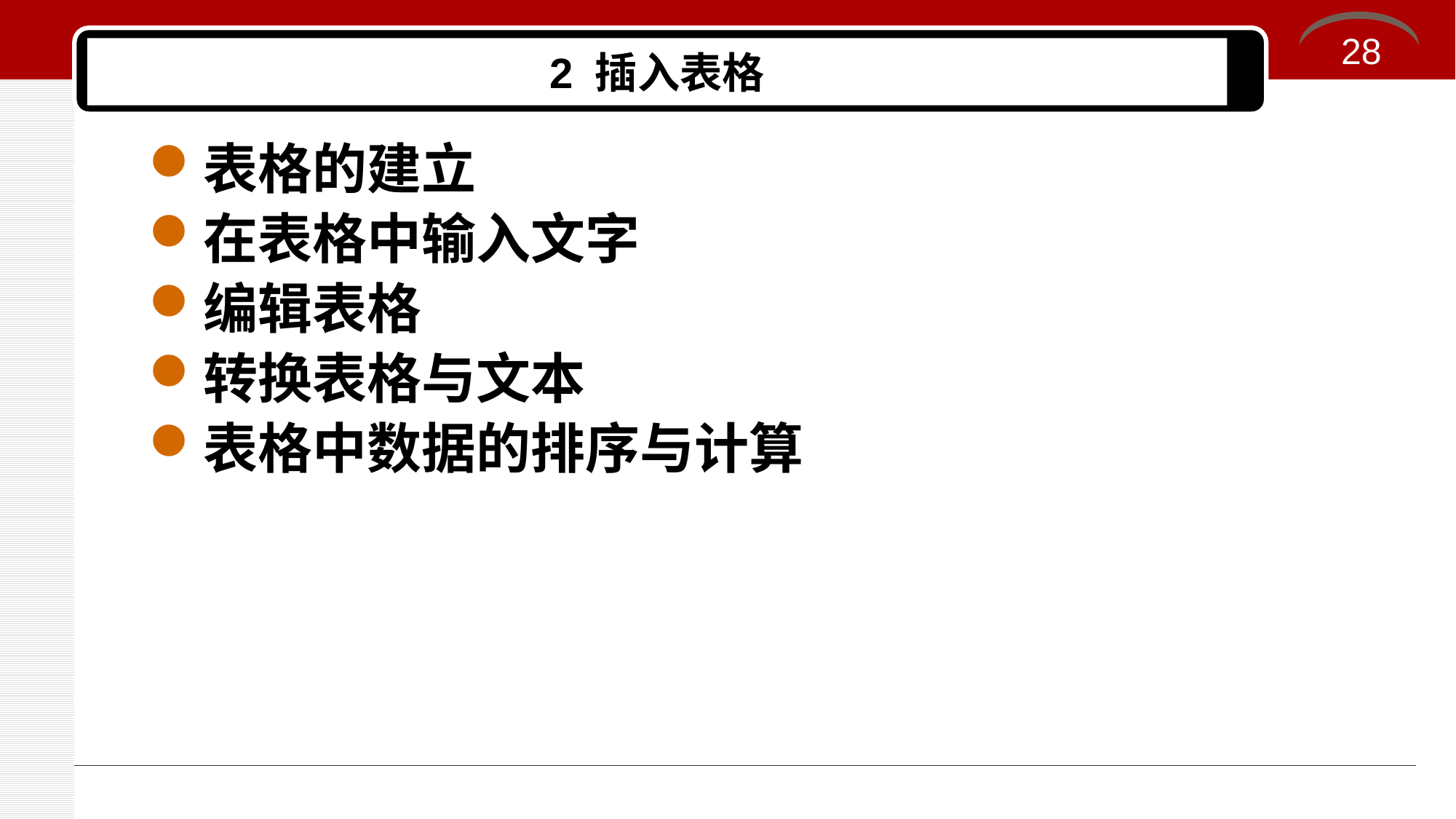

28
# 2 插入表格
表格的建立
在表格中输入文字
编辑表格
转换表格与文本
表格中数据的排序与计算